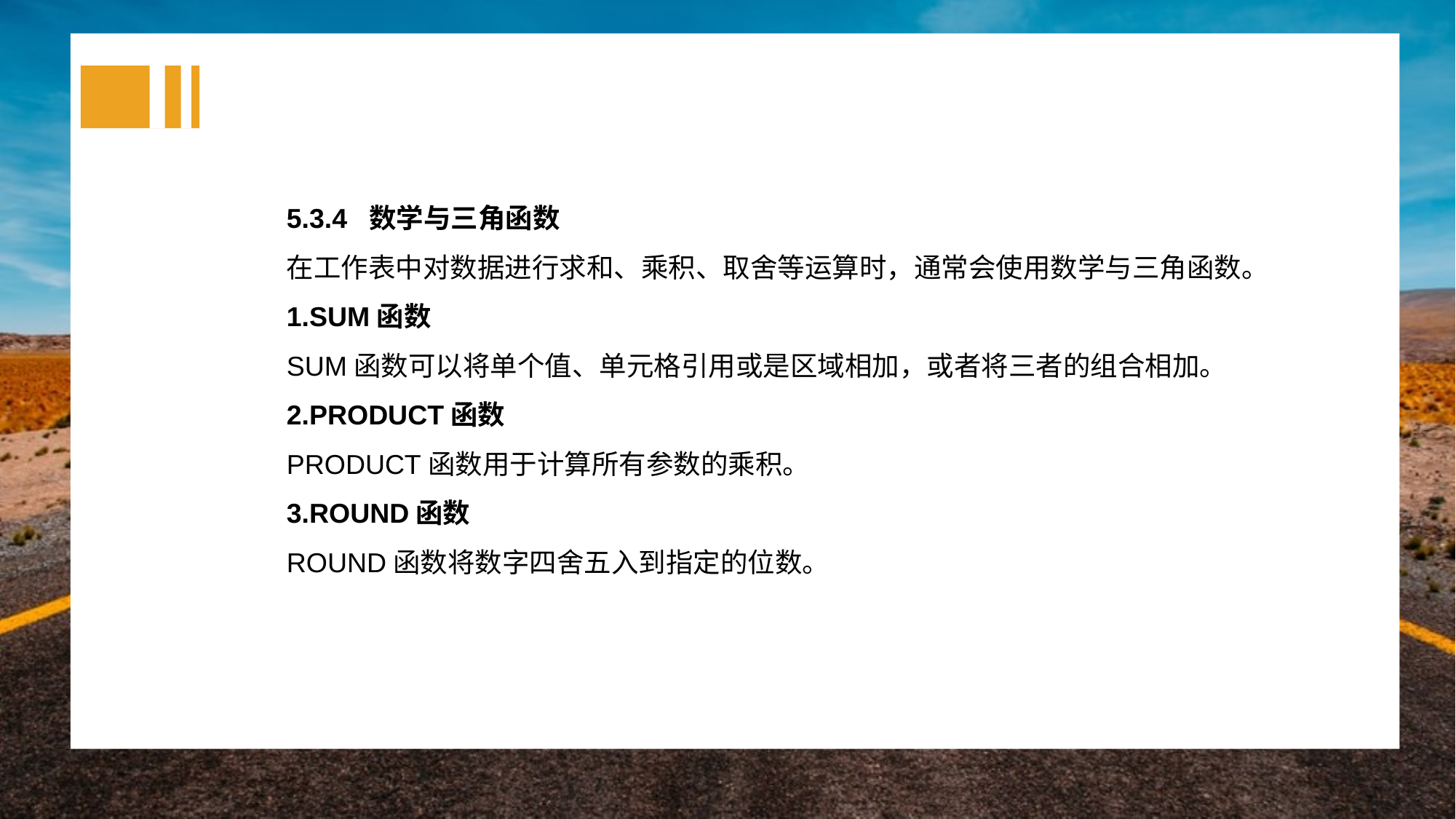

5.3.4  数学与三角函数
在工作表中对数据进行求和、乘积、取舍等运算时，通常会使用数学与三角函数。
1.SUM函数
SUM函数可以将单个值、单元格引用或是区域相加，或者将三者的组合相加。
2.PRODUCT函数
PRODUCT函数用于计算所有参数的乘积。
3.ROUND函数
ROUND函数将数字四舍五入到指定的位数。